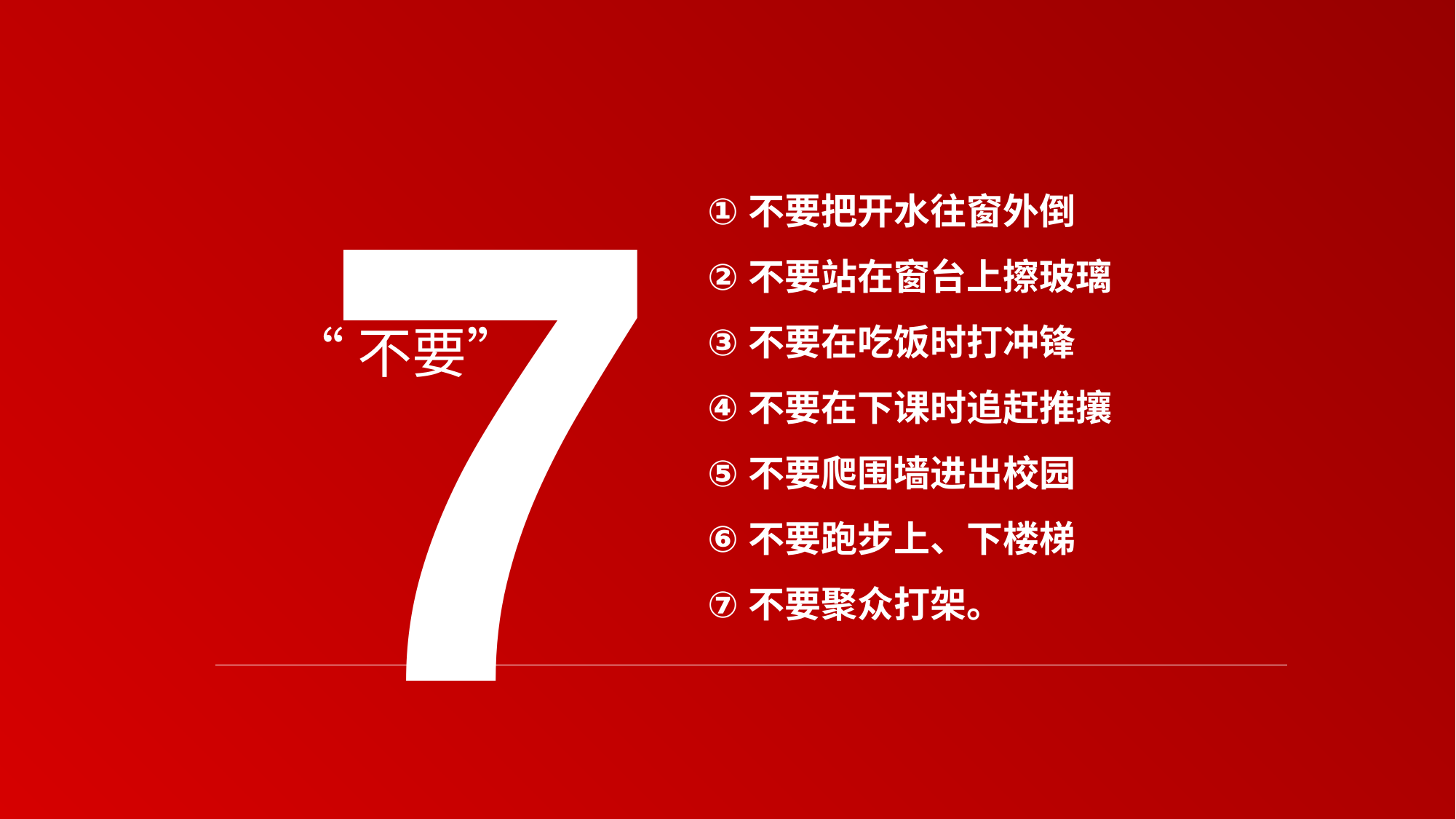

7
做到七个
“不要”
不要把开水往窗外倒
不要站在窗台上擦玻璃
不要在吃饭时打冲锋
不要在下课时追赶推攘
不要爬围墙进出校园
不要跑步上、下楼梯
不要聚众打架。